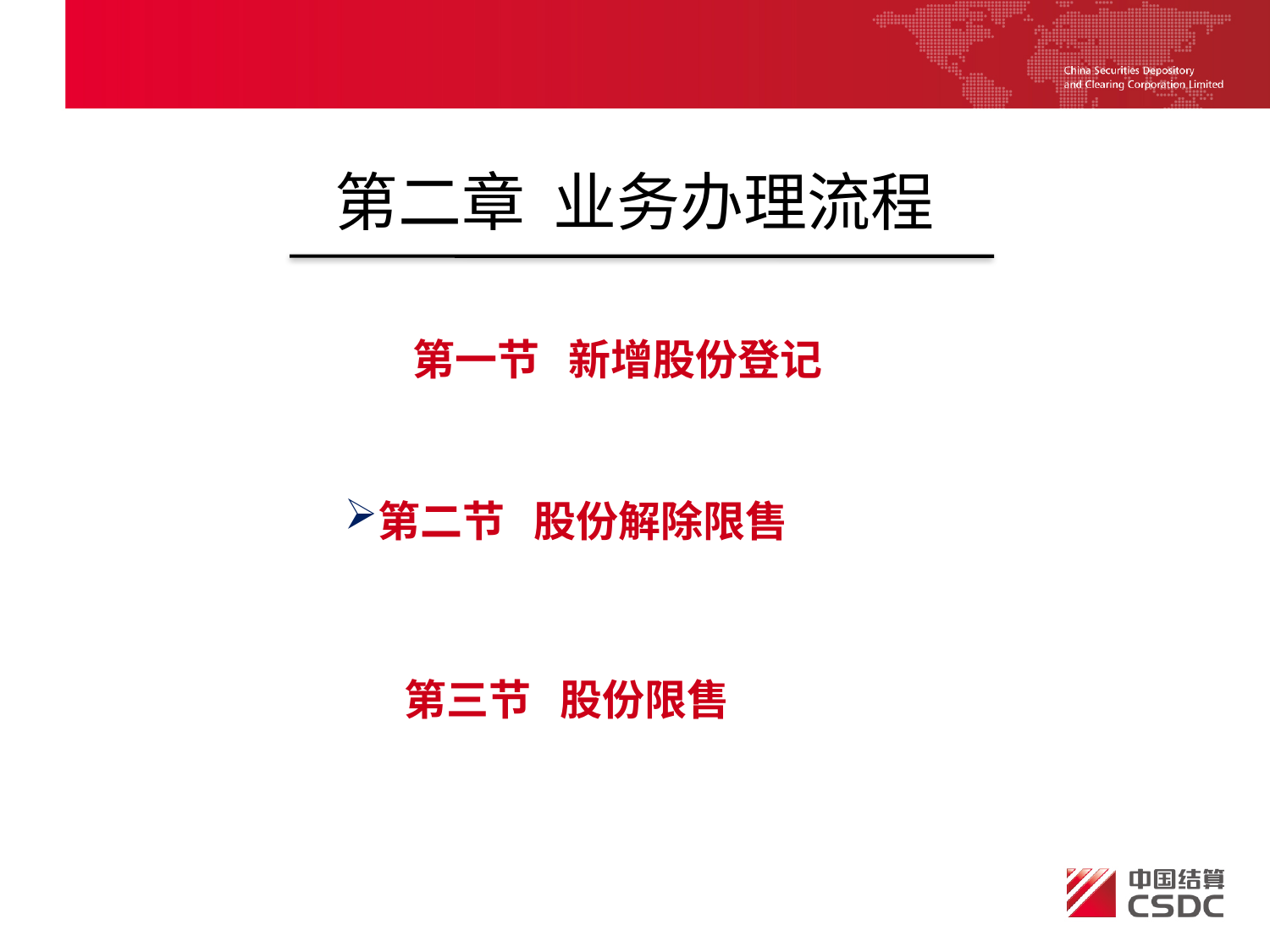

第二章  业务办理流程
   第一节   新增股份登记
第二节   股份解除限售
第三节   股份限售